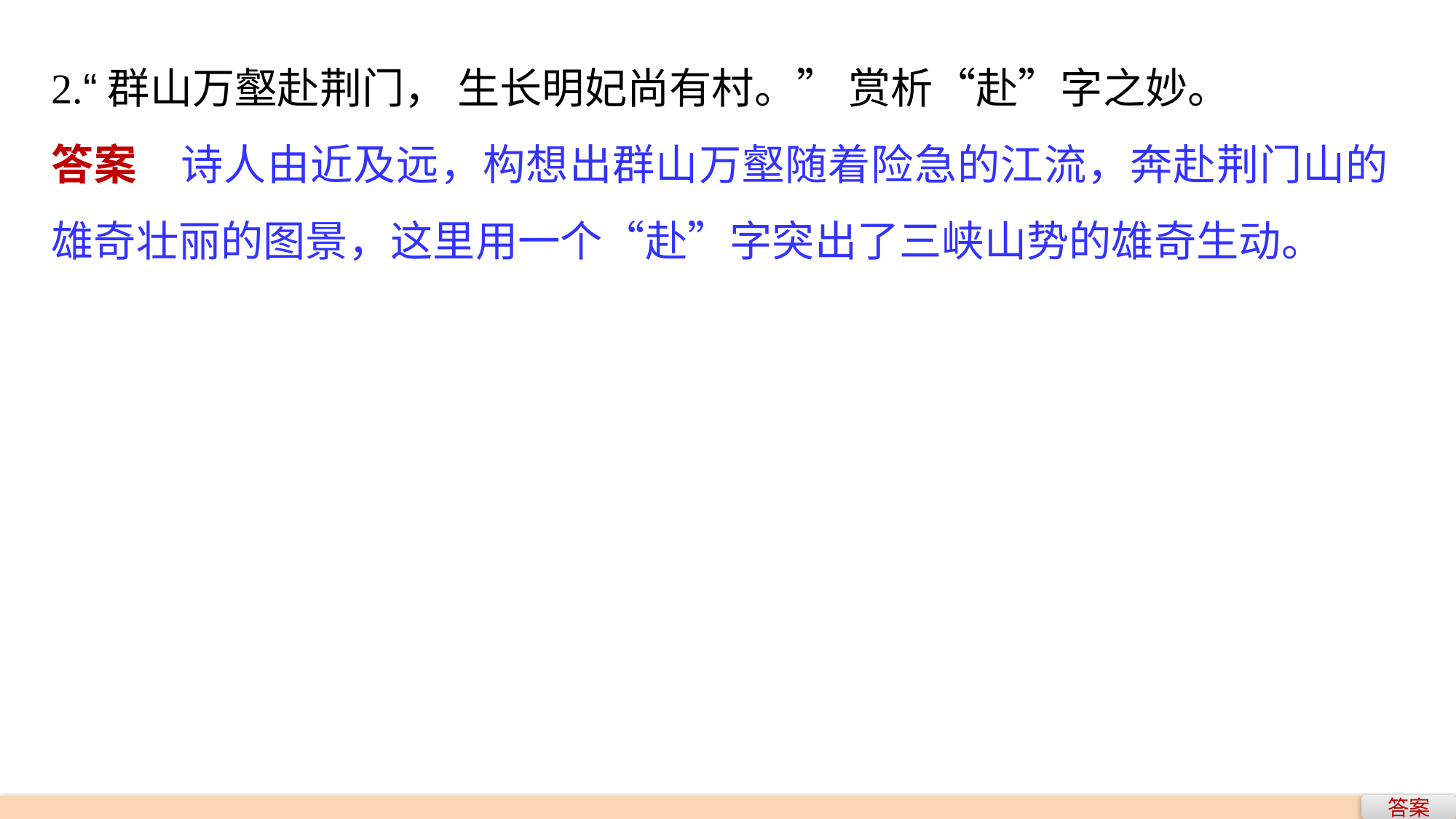

2.“群山万壑赴荆门， 生长明妃尚有村。” 赏析“赴”字之妙。
答案　诗人由近及远，构想出群山万壑随着险急的江流，奔赴荆门山的雄奇壮丽的图景，这里用一个“赴”字突出了三峡山势的雄奇生动。
答案